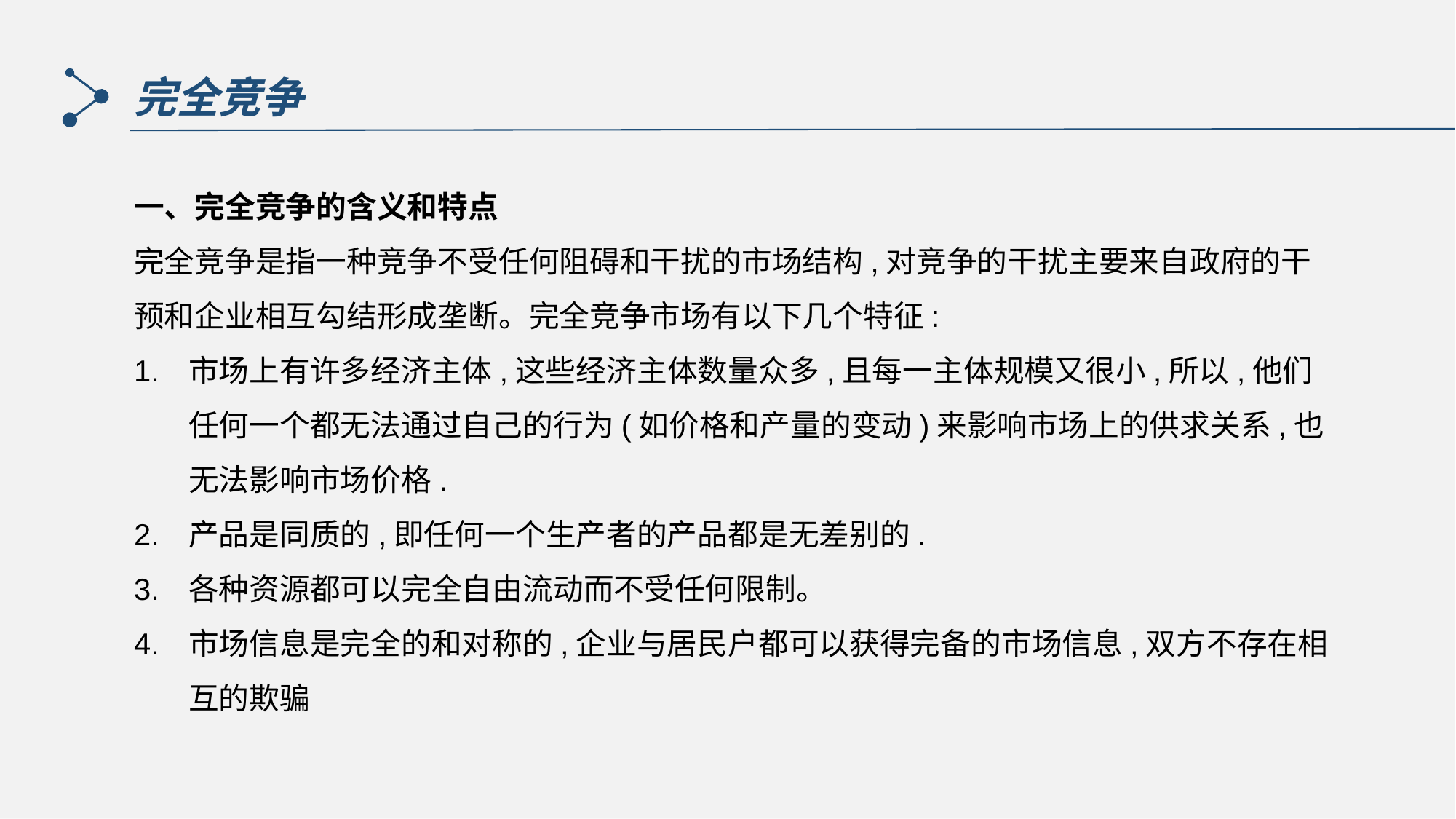

完全竞争
一、完全竞争的含义和特点
完全竞争是指一种竞争不受任何阻碍和干扰的市场结构,对竞争的干扰主要来自政府的干预和企业相互勾结形成垄断。完全竞争市场有以下几个特征:
市场上有许多经济主体,这些经济主体数量众多,且每一主体规模又很小,所以,他们任何一个都无法通过自己的行为(如价格和产量的变动)来影响市场上的供求关系,也无法影响市场价格.
产品是同质的,即任何一个生产者的产品都是无差别的.
各种资源都可以完全自由流动而不受任何限制。
市场信息是完全的和对称的,企业与居民户都可以获得完备的市场信息,双方不存在相互的欺骗